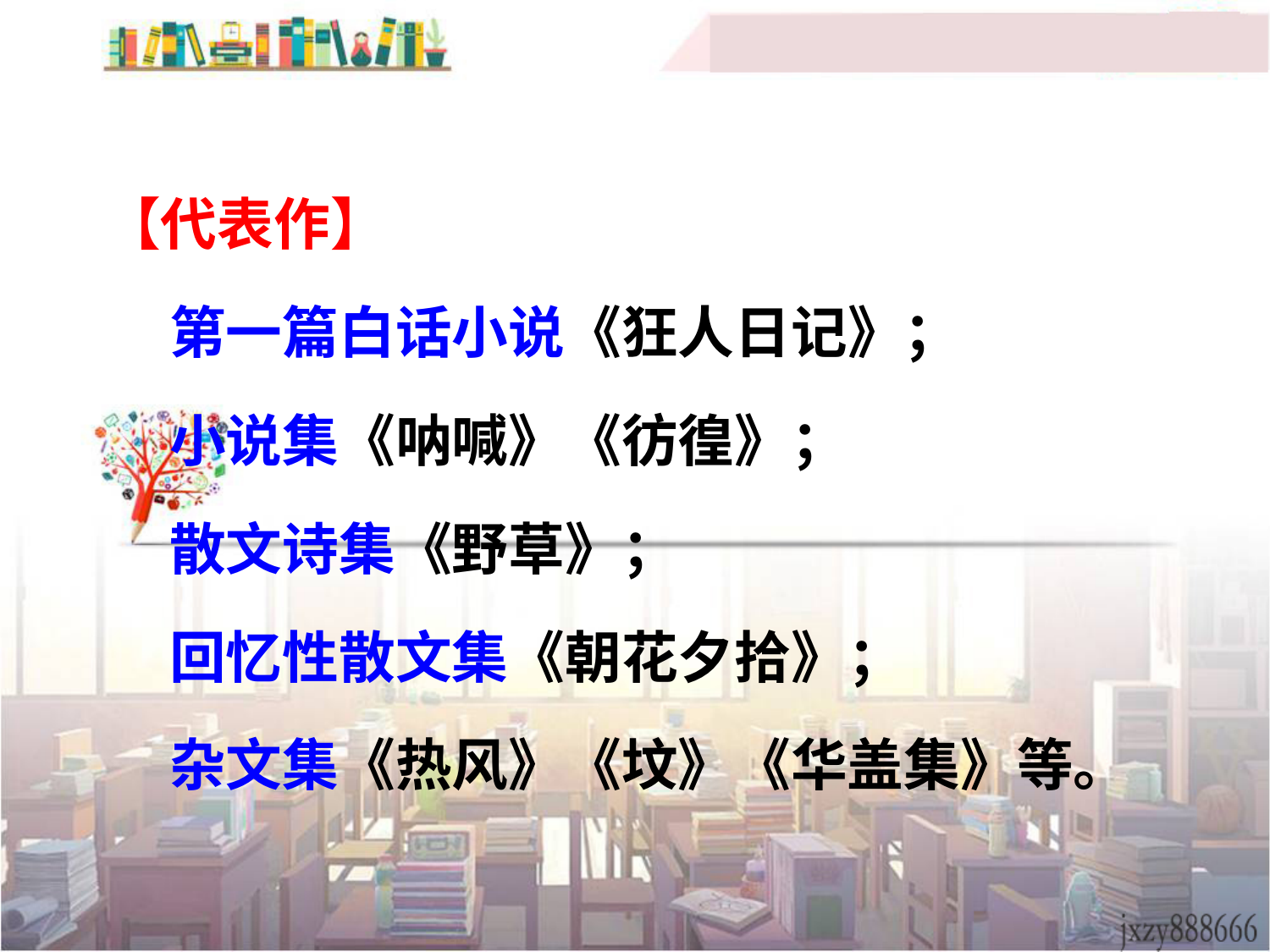

【代表作】
    第一篇白话小说《狂人日记》；
    小说集《呐喊》《彷徨》；
    散文诗集《野草》；
    回忆性散文集《朝花夕拾》；
    杂文集《热风》《坟》《华盖集》等。